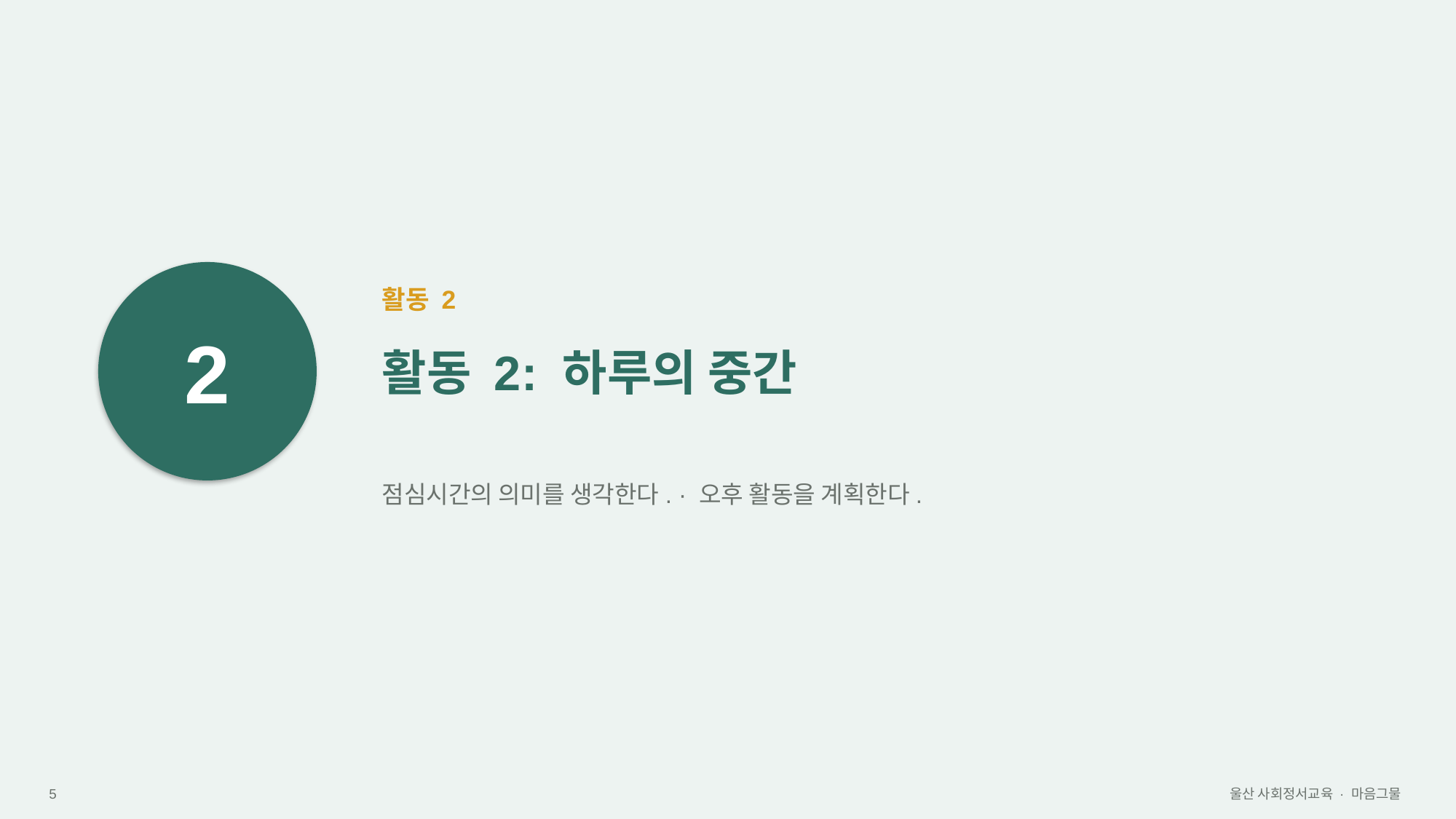

2
활동 2
활동 2: 하루의 중간
점심시간의 의미를 생각한다. · 오후 활동을 계획한다.
5
울산 사회정서교육 · 마음그물